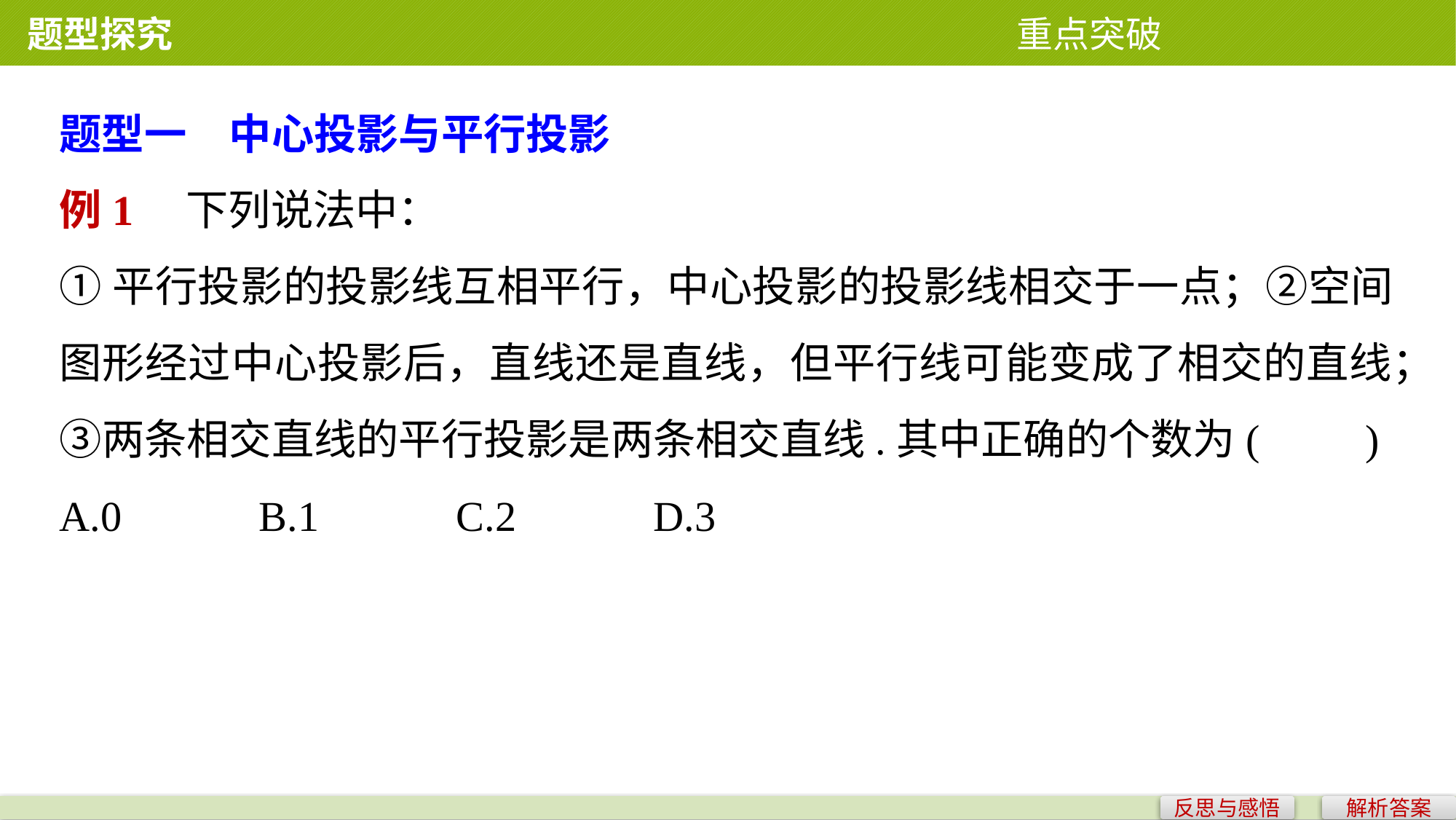

题型探究                                                                                                       重点突破
题型一　中心投影与平行投影
例1　下列说法中：
①平行投影的投影线互相平行，中心投影的投影线相交于一点；②空间图形经过中心投影后，直线还是直线，但平行线可能变成了相交的直线；③两条相交直线的平行投影是两条相交直线.其中正确的个数为(　　)
A.0             B.1             C.2             D.3
反思与感悟
解析答案